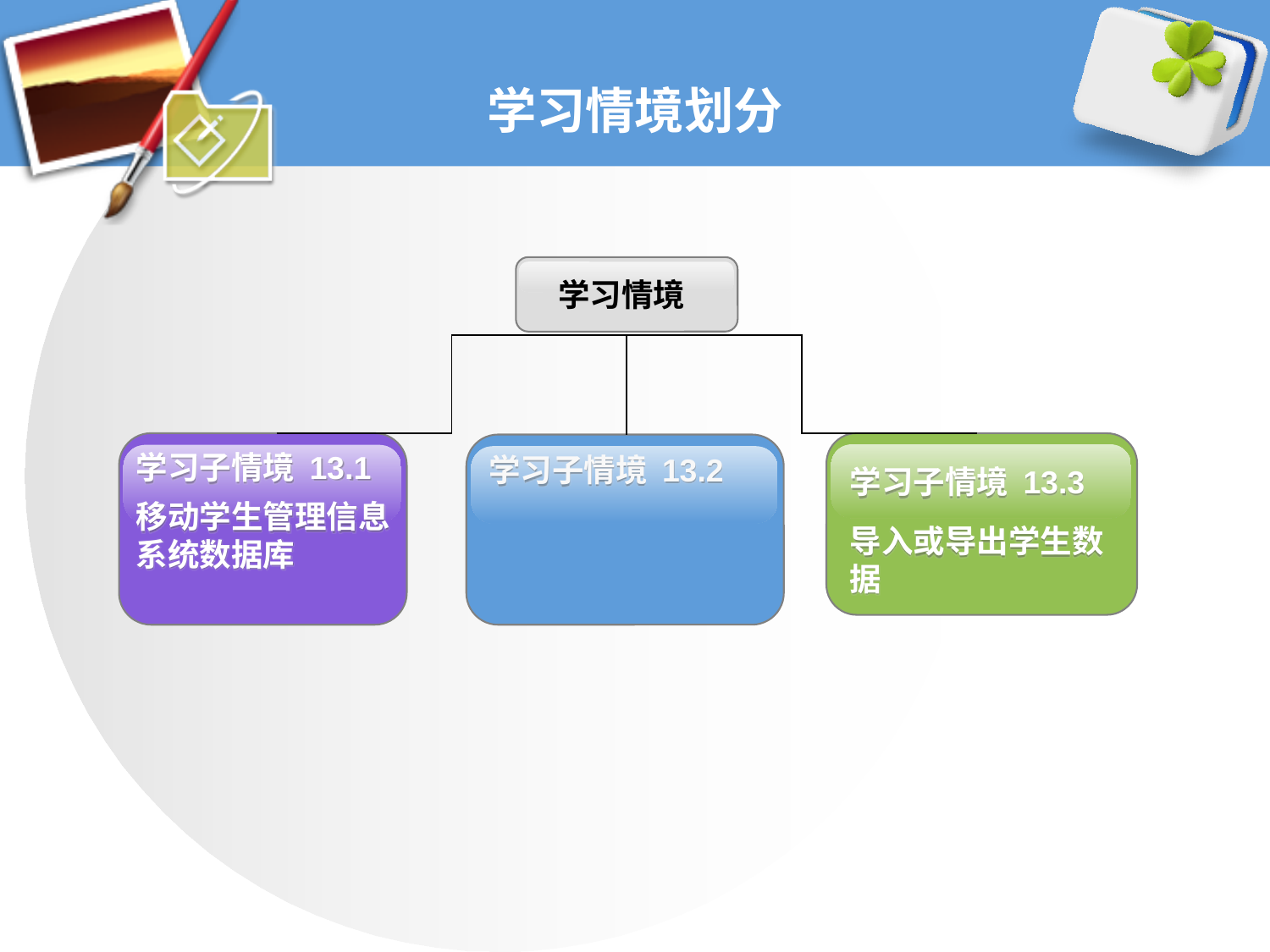

# 学习情境划分

学习情境

学习子情境 13.1
移动学生管理信息系统数据库
学习子情境 13.2
学习子情境 13.3
导入或导出学生数据